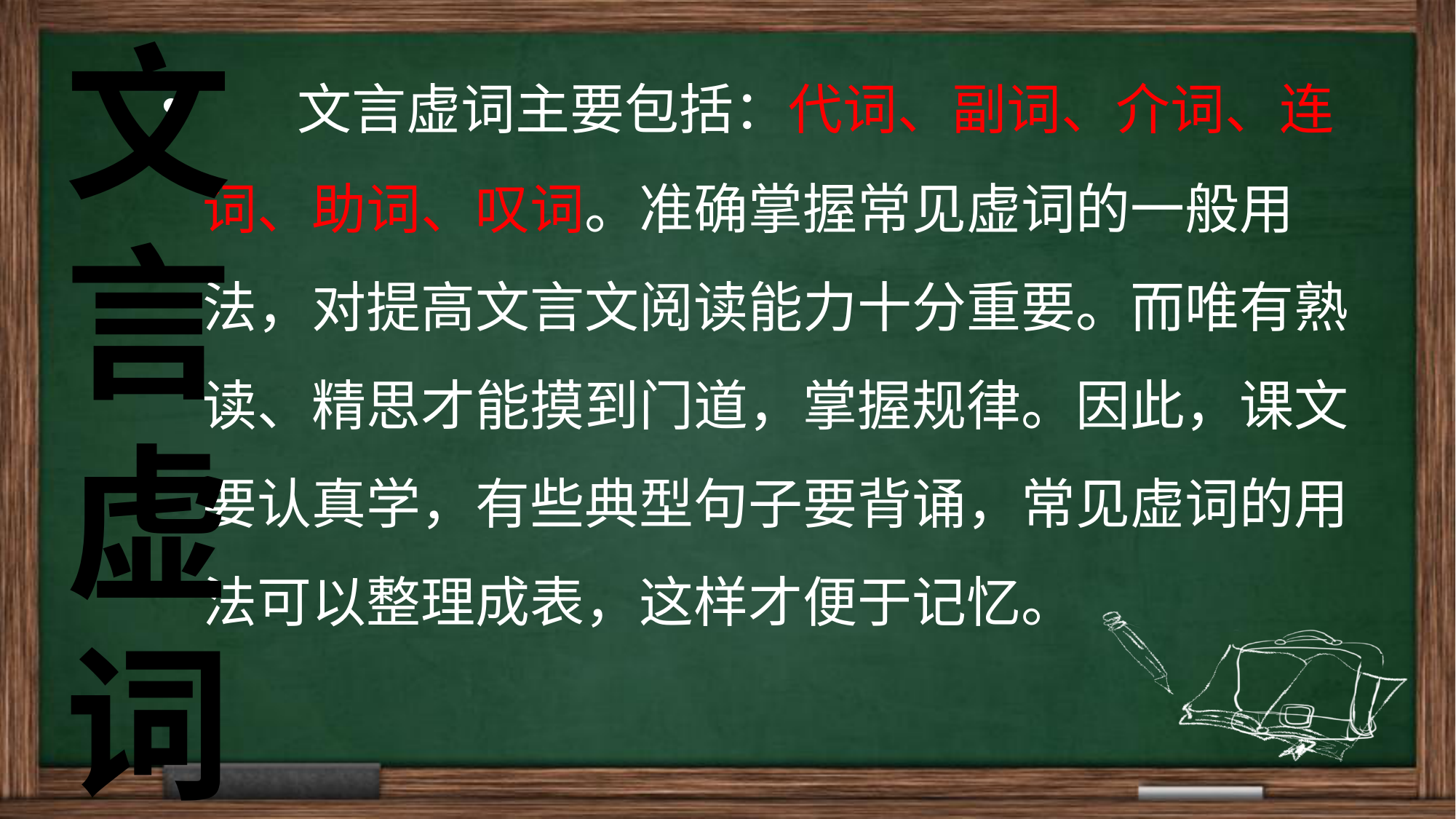

文言虚词
　   文言虚词主要包括：代词、副词、介词、连词、助词、叹词。准确掌握常见虚词的一般用法，对提高文言文阅读能力十分重要。而唯有熟读、精思才能摸到门道，掌握规律。因此，课文要认真学，有些典型句子要背诵，常见虚词的用法可以整理成表，这样才便于记忆。